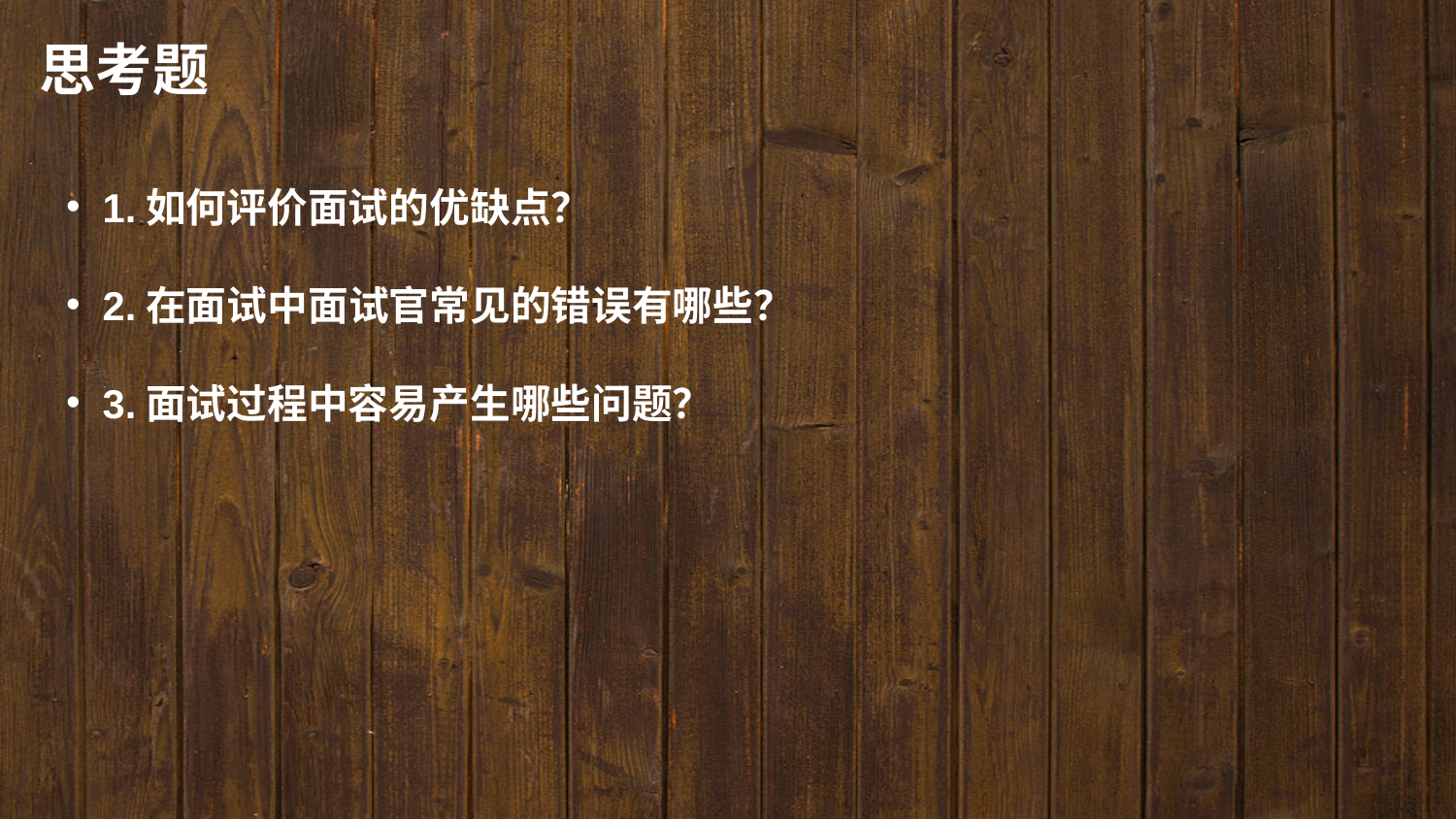

思考题
1.如何评价面试的优缺点？
2.在面试中面试官常见的错误有哪些？
3.面试过程中容易产生哪些问题？